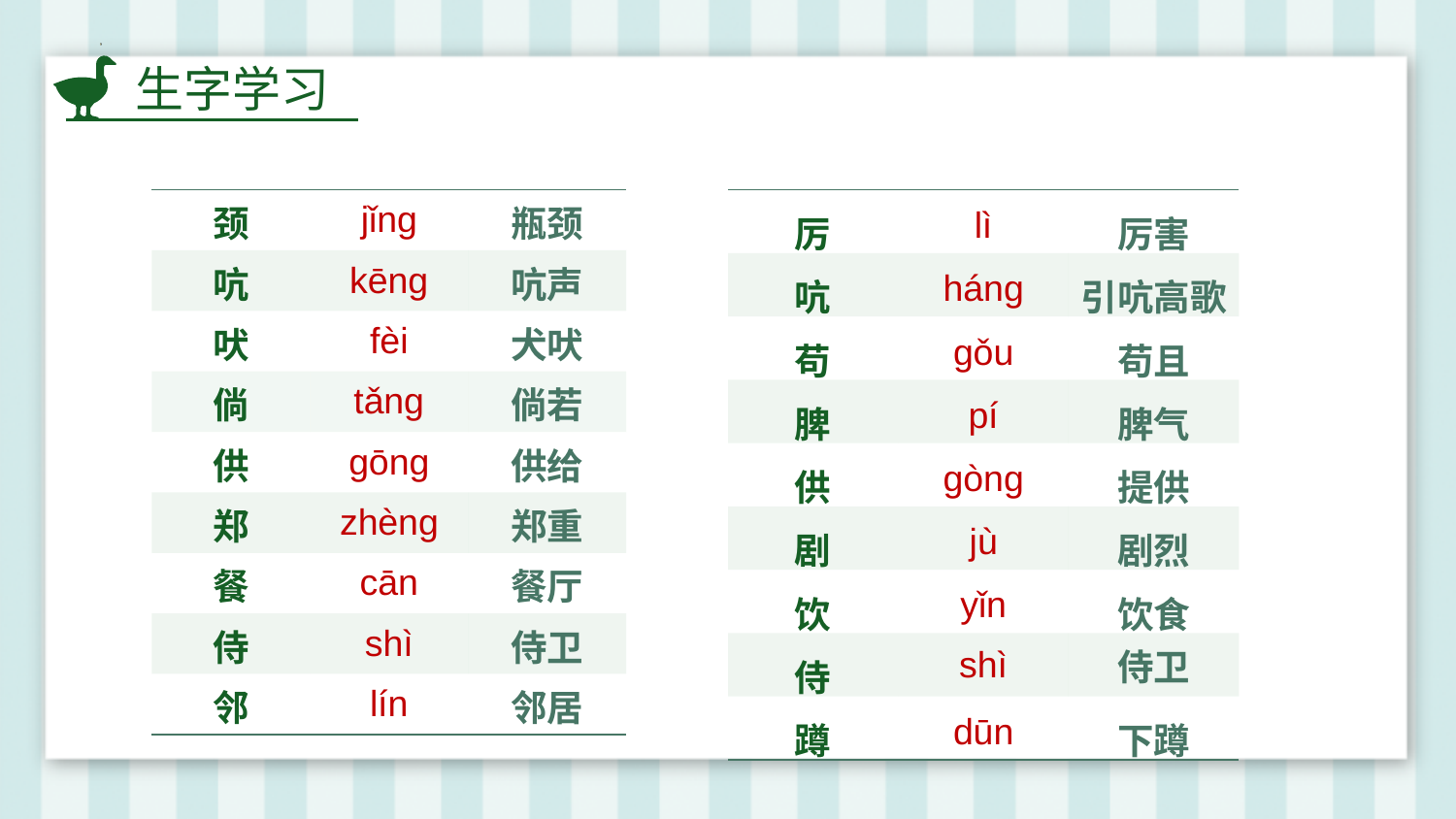

生字学习

| 颈 | jǐnɡ | 瓶颈 |
| --- | --- | --- |
| 吭 | kēnɡ | 吭声 |
| 吠 | fèi | 犬吠 |
| 倘 | tǎnɡ | 倘若 |
| 供 | ɡōnɡ | 供给 |
| 郑 | zhènɡ | 郑重 |
| 餐 | cān | 餐厅 |
| 侍 | shì | 侍卫 |
| 邻 | lín | 邻居 |
| 厉 | lì | 厉害 |
| --- | --- | --- |
| 吭 | hánɡ | 引吭高歌 |
| 苟 | ɡǒu | 苟且 |
| 脾 | pí | 脾气 |
| 供 | ɡònɡ | 提供 |
| 剧 | jù | 剧烈 |
| 饮 | yǐn | 饮食 |
| 侍 | shì | 侍卫 |
| 蹲 | dūn | 下蹲 |